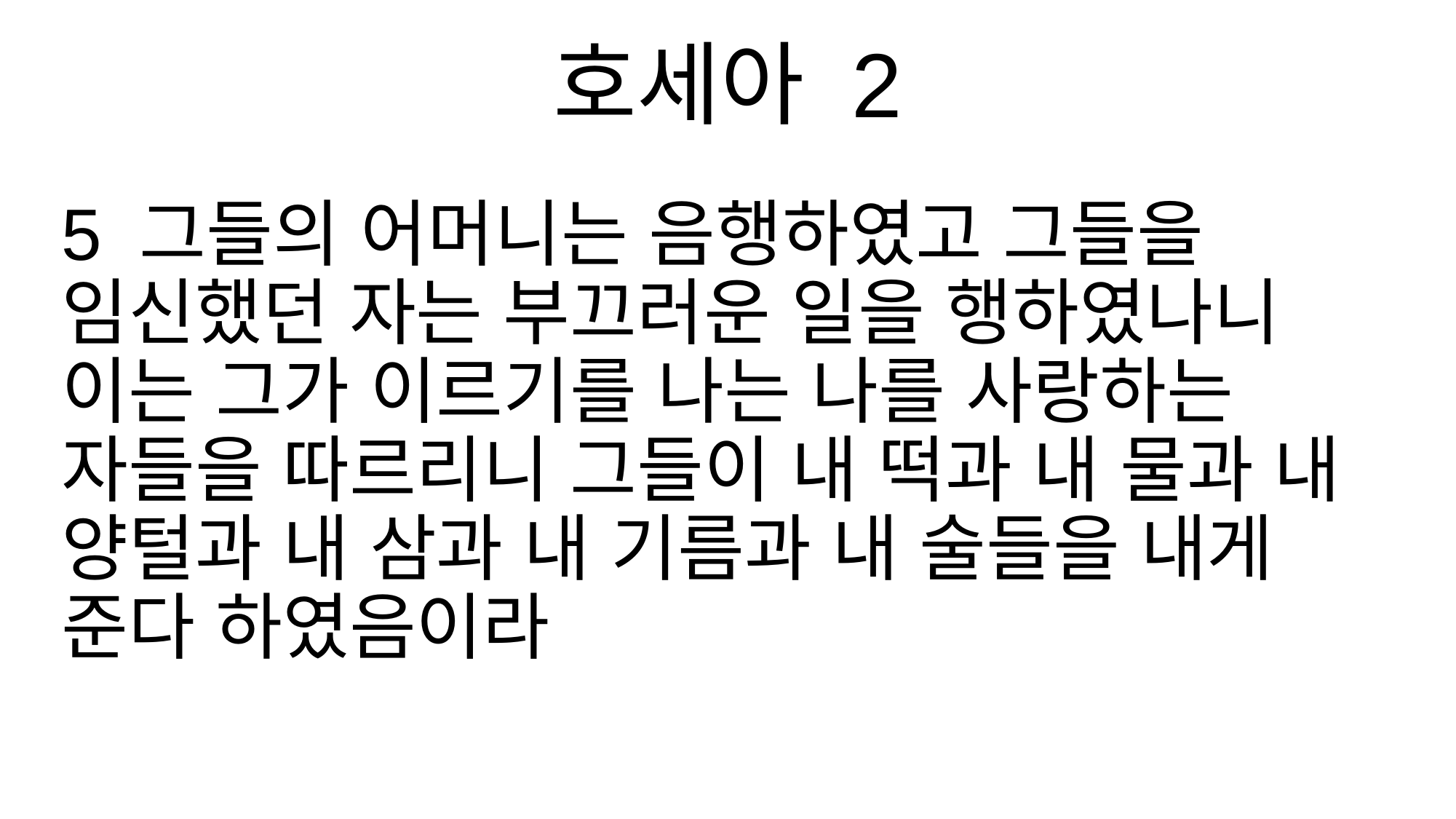

호세아 2
5 그들의 어머니는 음행하였고 그들을 임신했던 자는 부끄러운 일을 행하였나니 이는 그가 이르기를 나는 나를 사랑하는 자들을 따르리니 그들이 내 떡과 내 물과 내 양털과 내 삼과 내 기름과 내 술들을 내게 준다 하였음이라